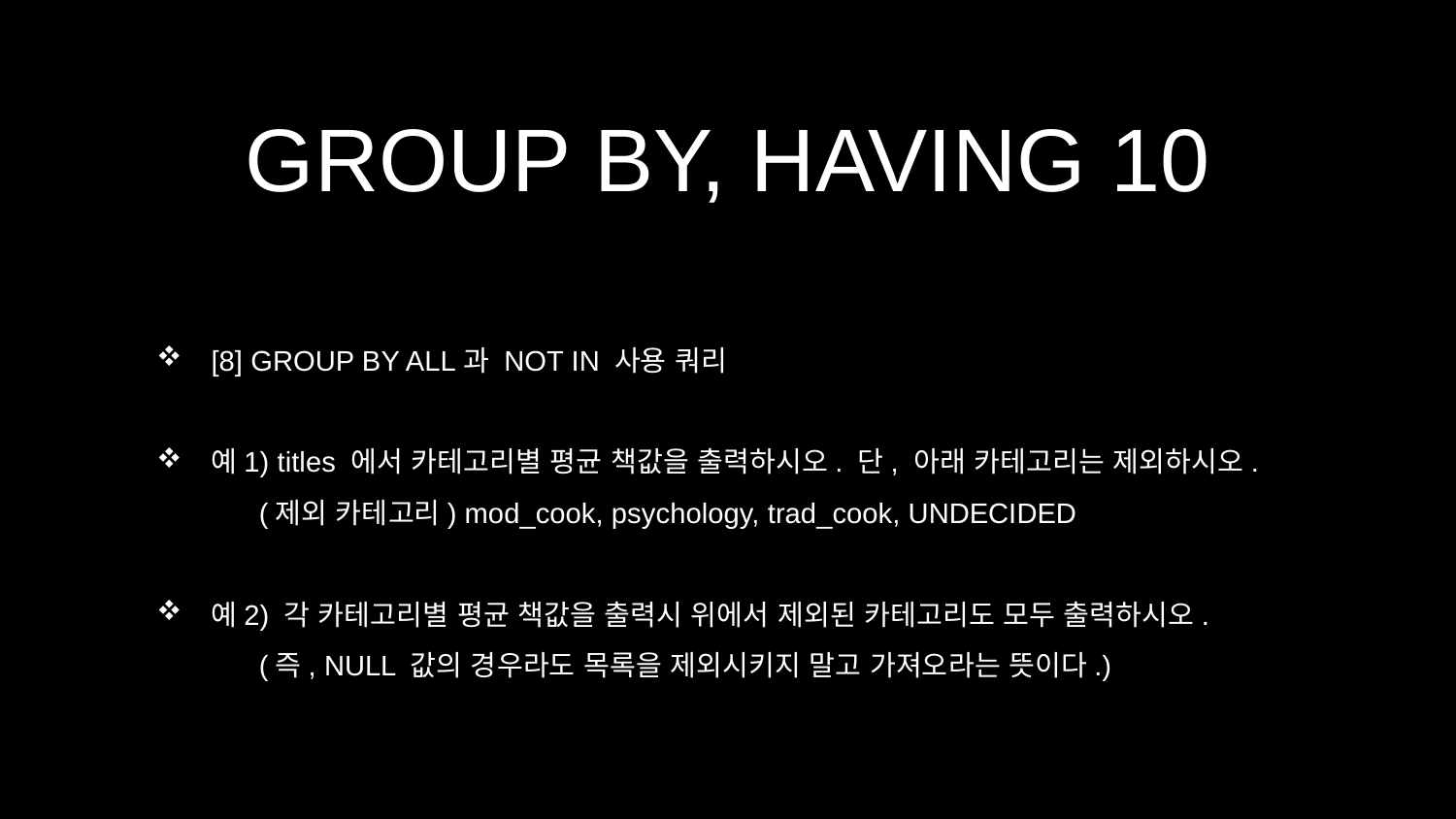

# GROUP BY, HAVING 10
[8] GROUP BY ALL과 NOT IN 사용 쿼리

예1) titles 에서 카테고리별 평균 책값을 출력하시오. 단, 아래 카테고리는 제외하시오.
      (제외 카테고리) mod_cook, psychology, trad_cook, UNDECIDED

예2) 각 카테고리별 평균 책값을 출력시 위에서 제외된 카테고리도 모두 출력하시오.
      (즉, NULL 값의 경우라도 목록을 제외시키지 말고 가져오라는 뜻이다.)